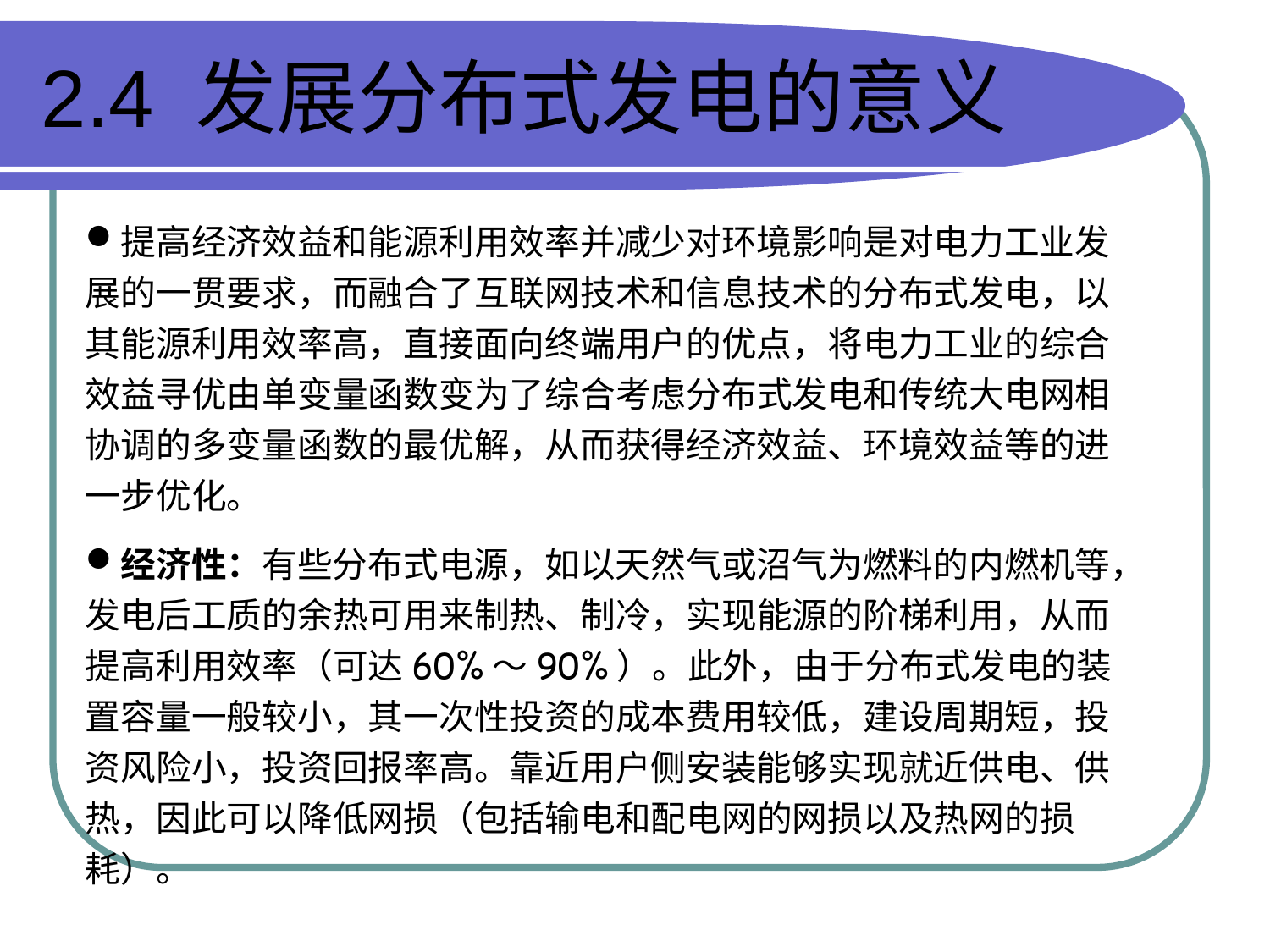

# 2.4 发展分布式发电的意义
提高经济效益和能源利用效率并减少对环境影响是对电力工业发展的一贯要求，而融合了互联网技术和信息技术的分布式发电，以其能源利用效率高，直接面向终端用户的优点，将电力工业的综合效益寻优由单变量函数变为了综合考虑分布式发电和传统大电网相协调的多变量函数的最优解，从而获得经济效益、环境效益等的进一步优化。
经济性：有些分布式电源，如以天然气或沼气为燃料的内燃机等，发电后工质的余热可用来制热、制冷，实现能源的阶梯利用，从而提高利用效率（可达60%～90%）。此外，由于分布式发电的装置容量一般较小，其一次性投资的成本费用较低，建设周期短，投资风险小，投资回报率高。靠近用户侧安装能够实现就近供电、供热，因此可以降低网损（包括输电和配电网的网损以及热网的损耗）。
24